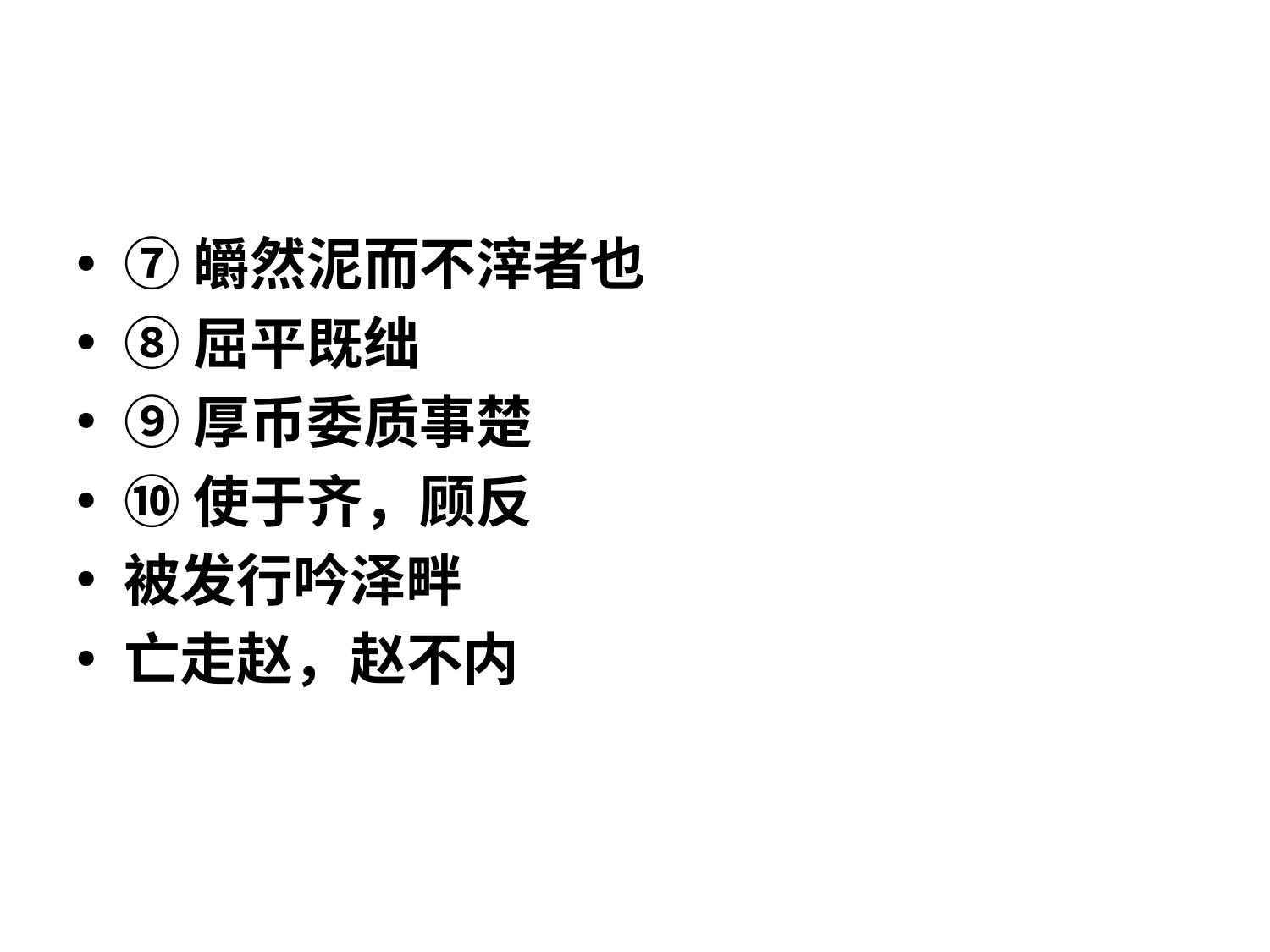

#
⑦皭然泥而不滓者也
⑧屈平既绌
⑨厚币委质事楚
⑩使于齐，顾反
被发行吟泽畔
亡走赵，赵不内